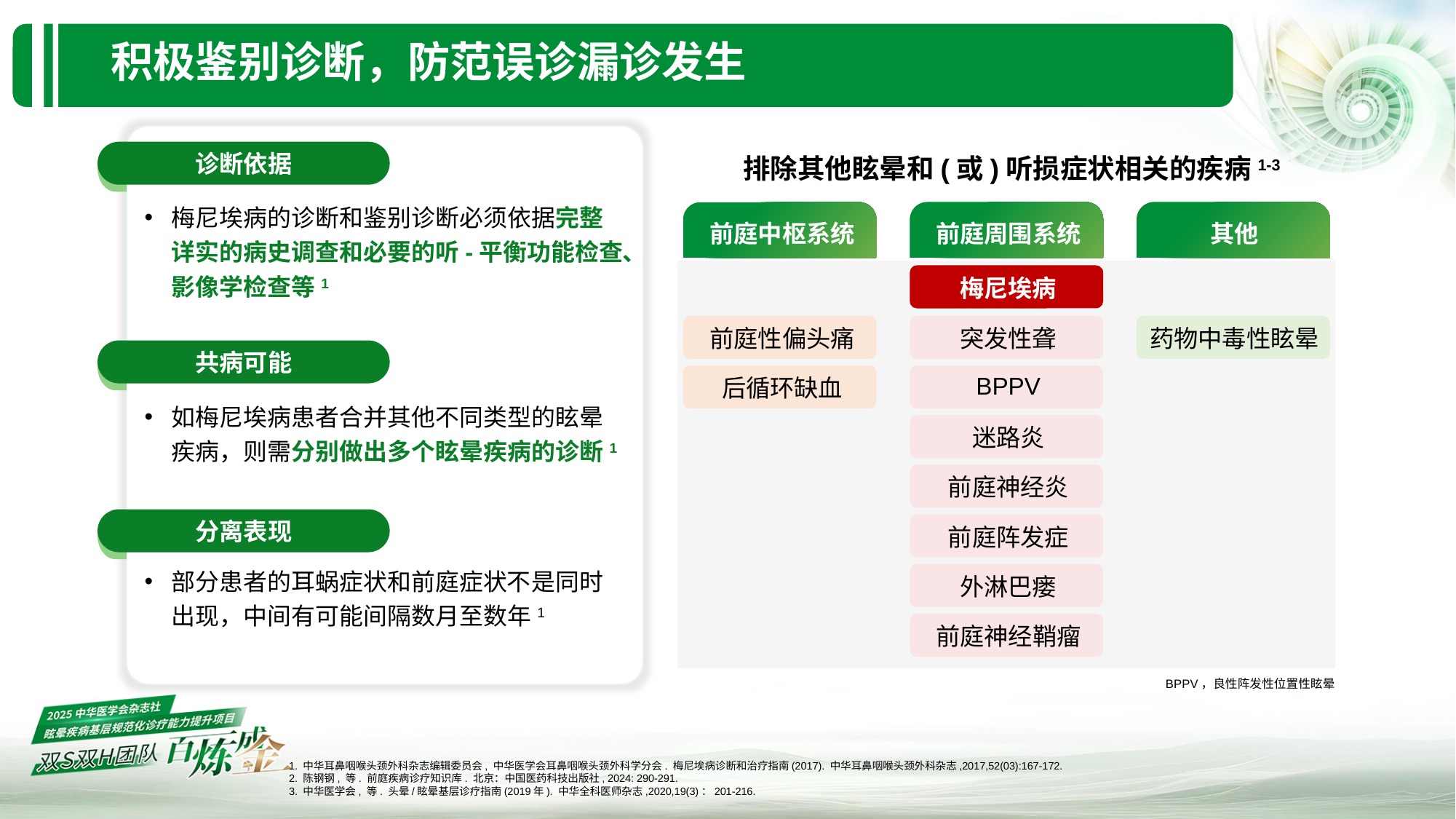

# 积极鉴别诊断，防范误诊漏诊发生

排除其他眩晕和(或)听损症状相关的疾病1-3

诊断依据

梅尼埃病的诊断和鉴别诊断必须依据完整详实的病史调查和必要的听-平衡功能检查、影像学检查等1

如梅尼埃病患者合并其他不同类型的眩晕疾病，则需分别做出多个眩晕疾病的诊断1

部分患者的耳蜗症状和前庭症状不是同时出现，中间有可能间隔数月至数年1
| 前庭中枢系统 | 前庭周围系统 | 其他 |
| --- | --- | --- |
|  | 梅尼埃病 |  |
| 前庭性偏头痛 | 突发性聋 | 药物中毒性眩晕 |
| 后循环缺血 | BPPV |  |
|  | 迷路炎 |  |
|  | 前庭神经炎 |  |
|  | 前庭阵发症 |  |
|  | 外淋巴瘘 |  |
|  | 前庭神经鞘瘤 |  |

共病可能

分离表现

BPPV，良性阵发性位置性眩晕
1. 中华耳鼻咽喉头颈外科杂志编辑委员会, 中华医学会耳鼻咽喉头颈外科学分会. 梅尼埃病诊断和治疗指南(2017). 中华耳鼻咽喉头颈外科杂志,2017,52(03):167-172.
2. 陈钢钢, 等. 前庭疾病诊疗知识库. 北京：中国医药科技出版社, 2024: 290-291.
3. 中华医学会, 等. 头晕/眩晕基层诊疗指南(2019年). 中华全科医师杂志,2020,19(3)：201-216.